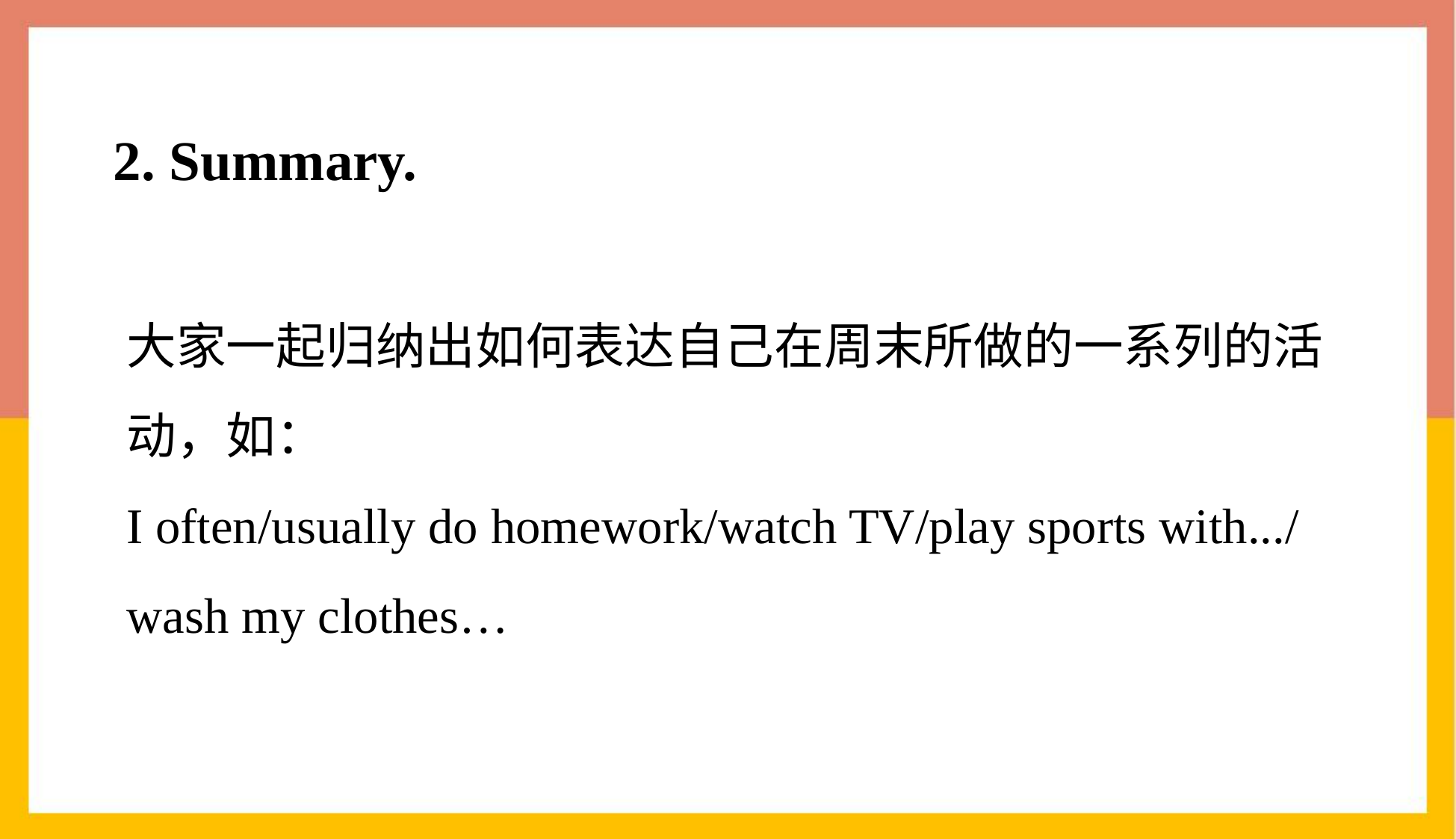

2. Summary.
# 大家一起归纳出如何表达自己在周末所做的一系列的活动，如： I often/usually do homework/watch TV/play sports with.../ wash my clothes…